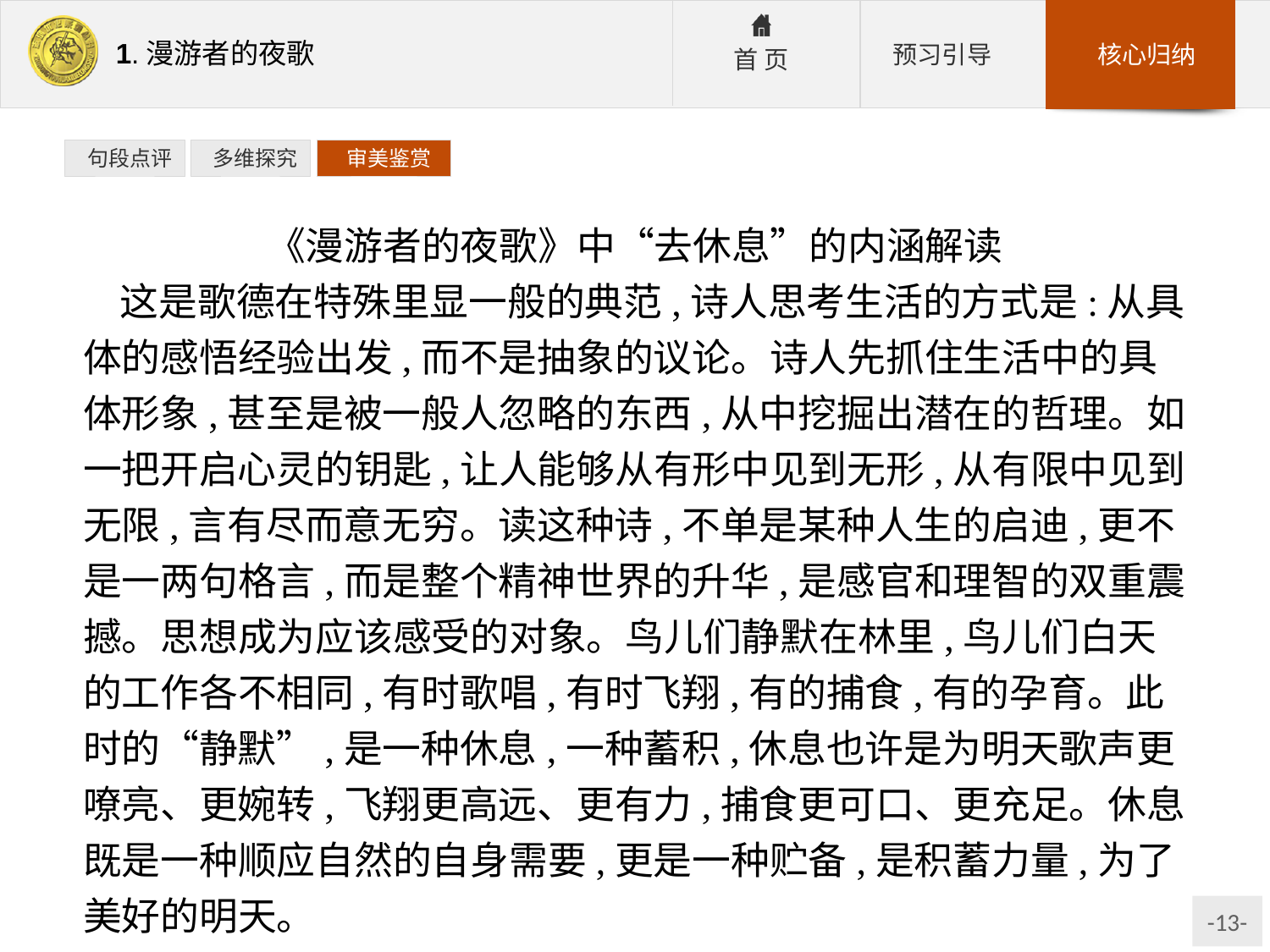

句段点评
 多维探究
 审美鉴赏
《漫游者的夜歌》中“去休息”的内涵解读
这是歌德在特殊里显一般的典范,诗人思考生活的方式是:从具体的感悟经验出发,而不是抽象的议论。诗人先抓住生活中的具体形象,甚至是被一般人忽略的东西,从中挖掘出潜在的哲理。如一把开启心灵的钥匙,让人能够从有形中见到无形,从有限中见到无限,言有尽而意无穷。读这种诗,不单是某种人生的启迪,更不是一两句格言,而是整个精神世界的升华,是感官和理智的双重震撼。思想成为应该感受的对象。鸟儿们静默在林里,鸟儿们白天的工作各不相同,有时歌唱,有时飞翔,有的捕食,有的孕育。此时的“静默”,是一种休息,一种蓄积,休息也许是为明天歌声更嘹亮、更婉转,飞翔更高远、更有力,捕食更可口、更充足。休息既是一种顺应自然的自身需要,更是一种贮备,是积蓄力量,为了美好的明天。